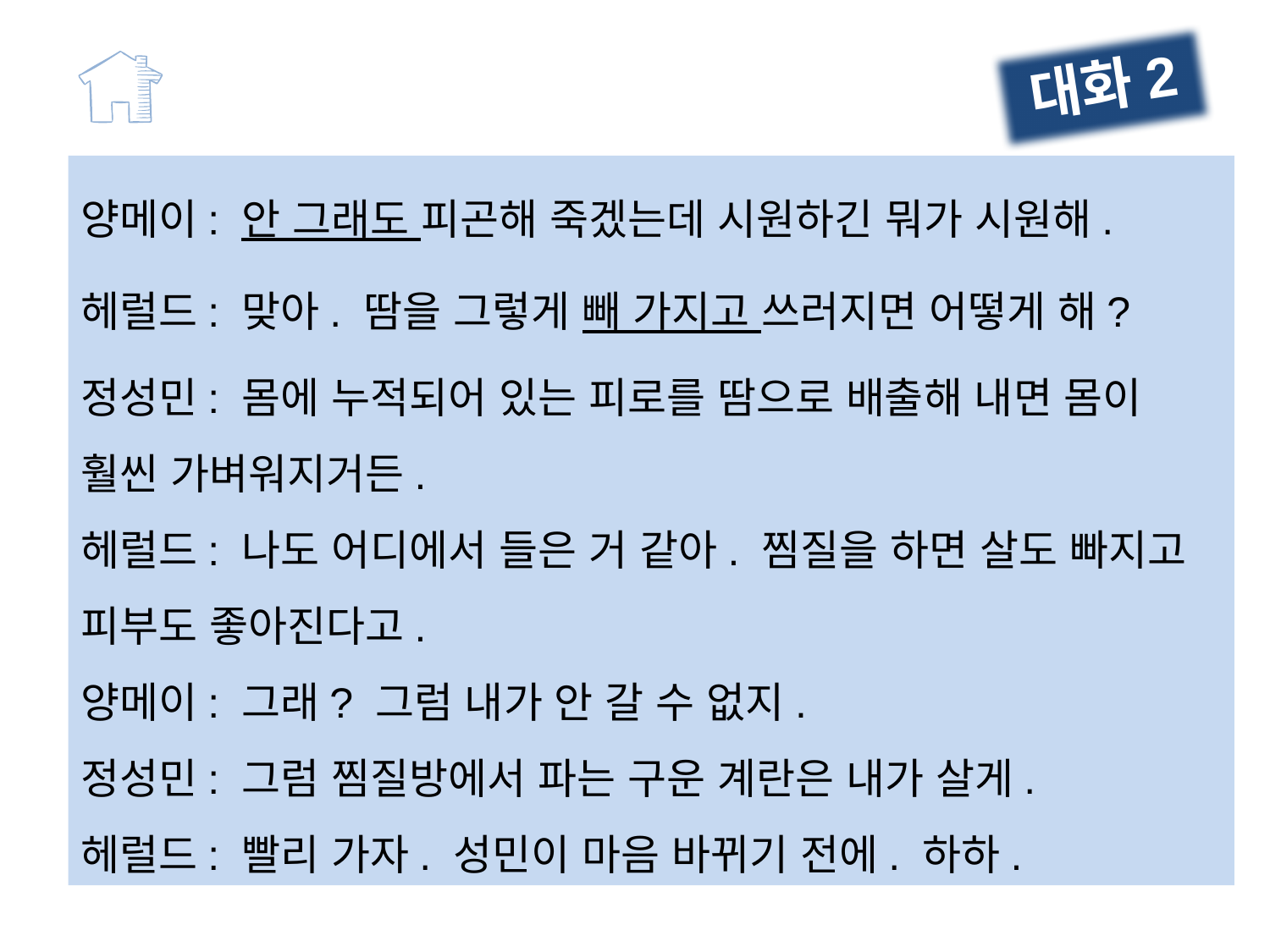

대화2

양메이: 안 그래도 피곤해 죽겠는데 시원하긴 뭐가 시원해.
헤럴드: 맞아. 땀을 그렇게 빼 가지고 쓰러지면 어떻게 해?
정성민: 몸에 누적되어 있는 피로를 땀으로 배출해 내면 몸이 훨씬 가벼워지거든.
헤럴드: 나도 어디에서 들은 거 같아. 찜질을 하면 살도 빠지고 피부도 좋아진다고.
양메이: 그래? 그럼 내가 안 갈 수 없지.
정성민: 그럼 찜질방에서 파는 구운 계란은 내가 살게.
헤럴드: 빨리 가자. 성민이 마음 바뀌기 전에. 하하.